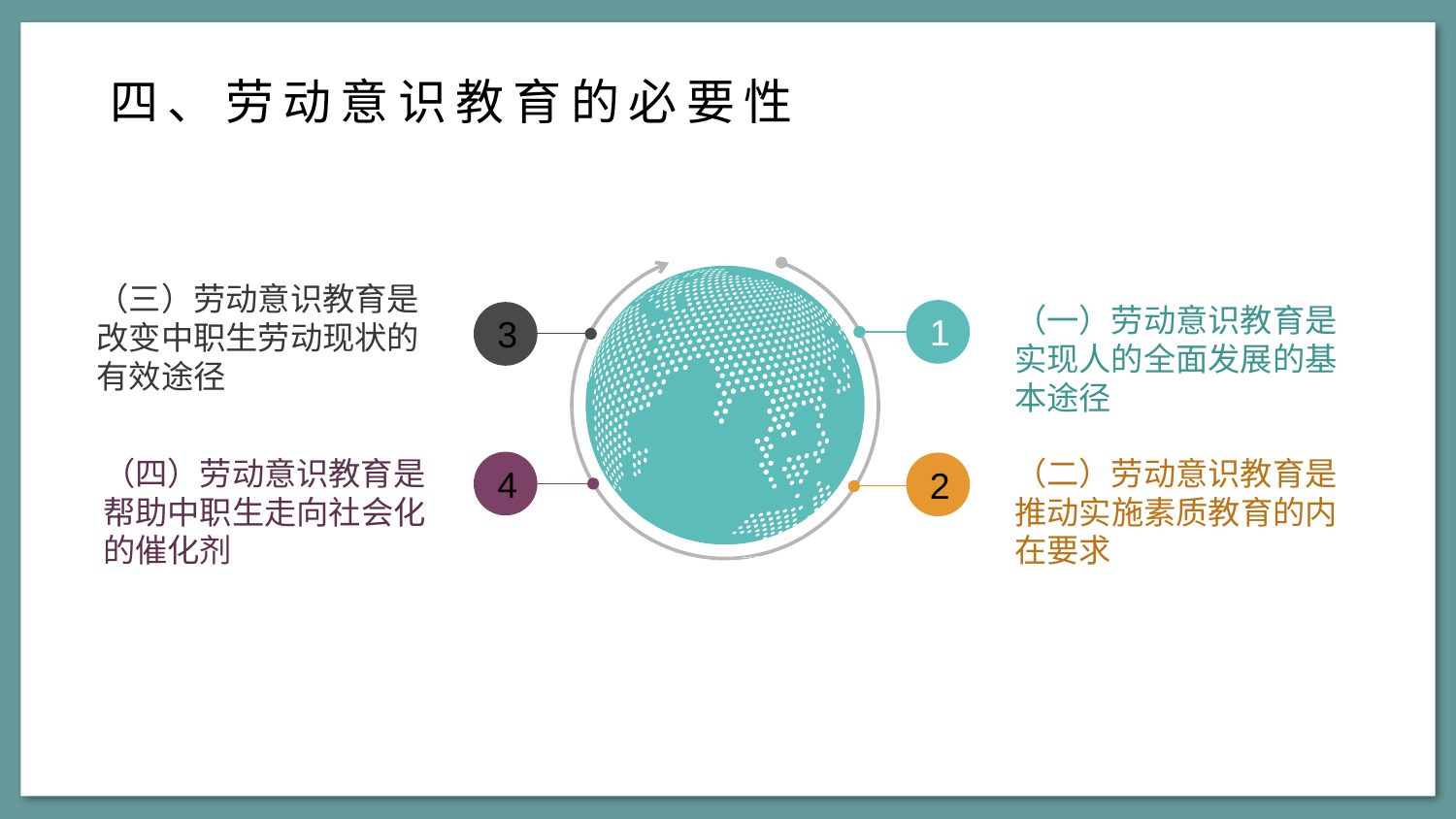

四、劳动意识教育的必要性

（三）劳动意识教育是改变中职生劳动现状的有效途径
（一）劳动意识教育是实现人的全面发展的基本途径
1
3
（四）劳动意识教育是帮助中职生走向社会化的催化剂
（二）劳动意识教育是推动实施素质教育的内在要求
4
2